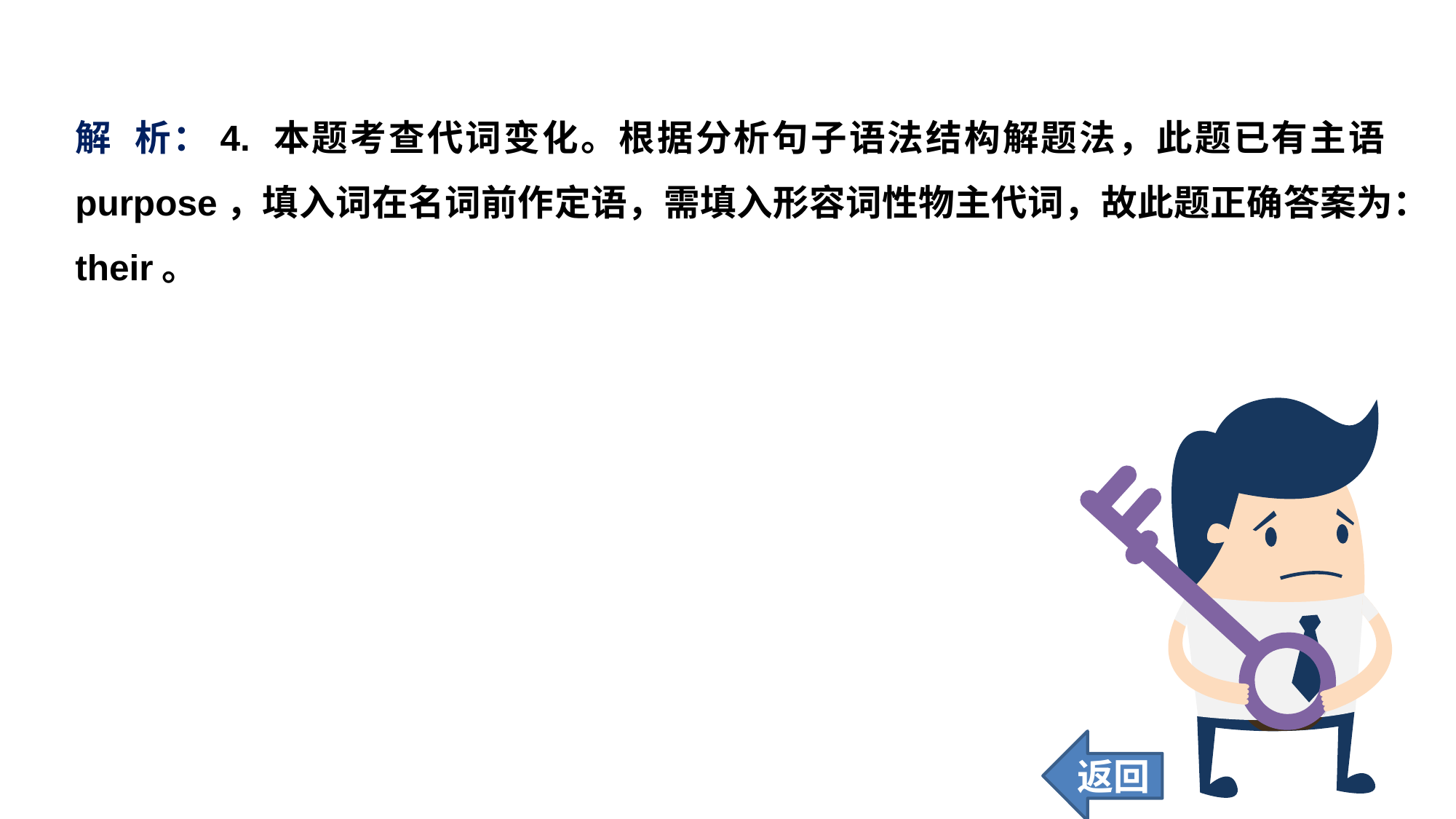

解  析：4. 本题考查代词变化。根据分析句子语法结构解题法，此题已有主语purpose，填入词在名词前作定语，需填入形容词性物主代词，故此题正确答案为：their。

返回
80